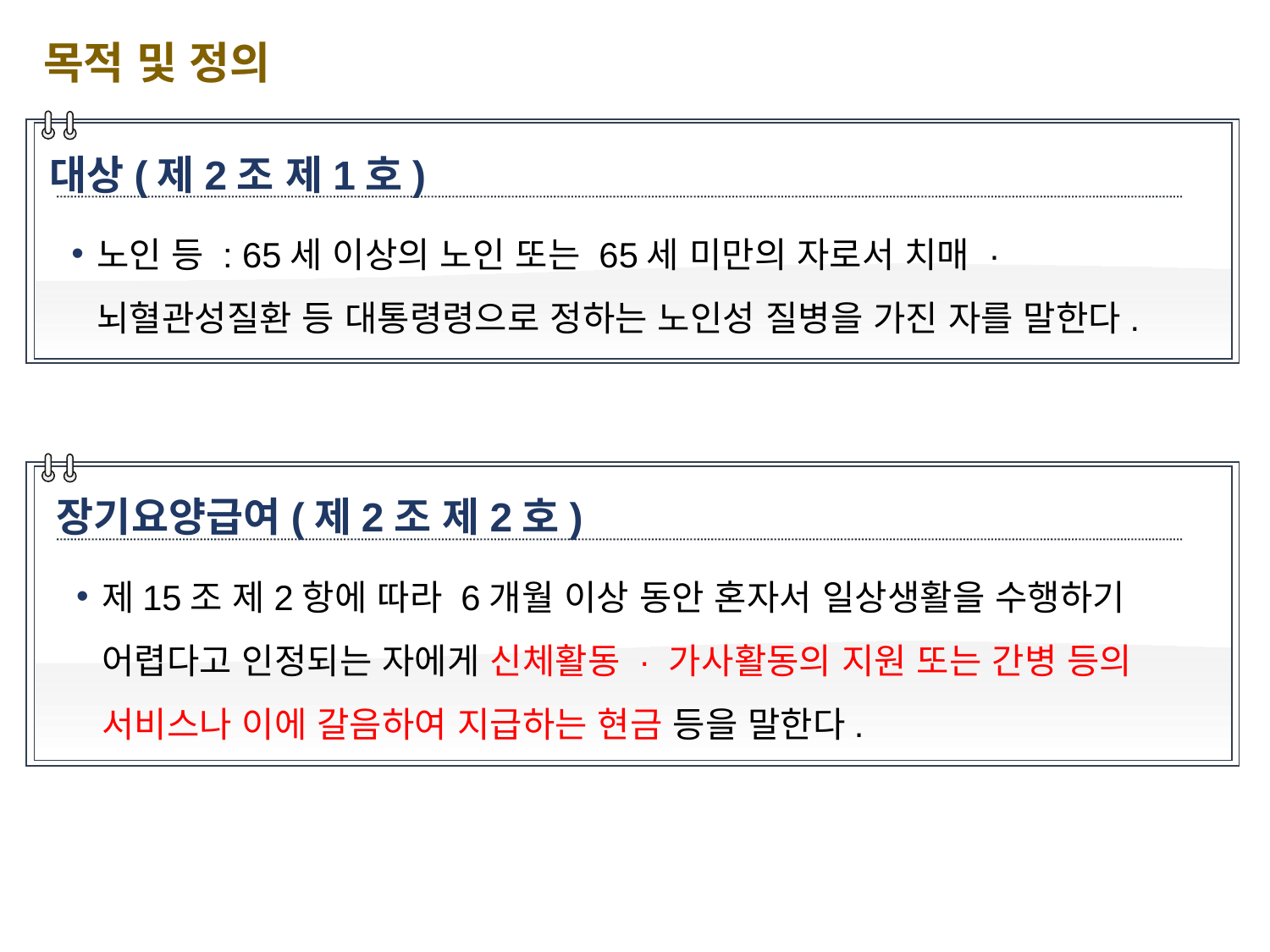

목적 및 정의

대상(제2조 제1호)

노인 등 : 65세 이상의 노인 또는 65세 미만의 자로서 치매 · 뇌혈관성질환 등 대통령령으로 정하는 노인성 질병을 가진 자를 말한다.

장기요양급여(제2조 제2호)

제15조 제2항에 따라 6개월 이상 동안 혼자서 일상생활을 수행하기 어렵다고 인정되는 자에게 신체활동 · 가사활동의 지원 또는 간병 등의 서비스나 이에 갈음하여 지급하는 현금 등을 말한다.